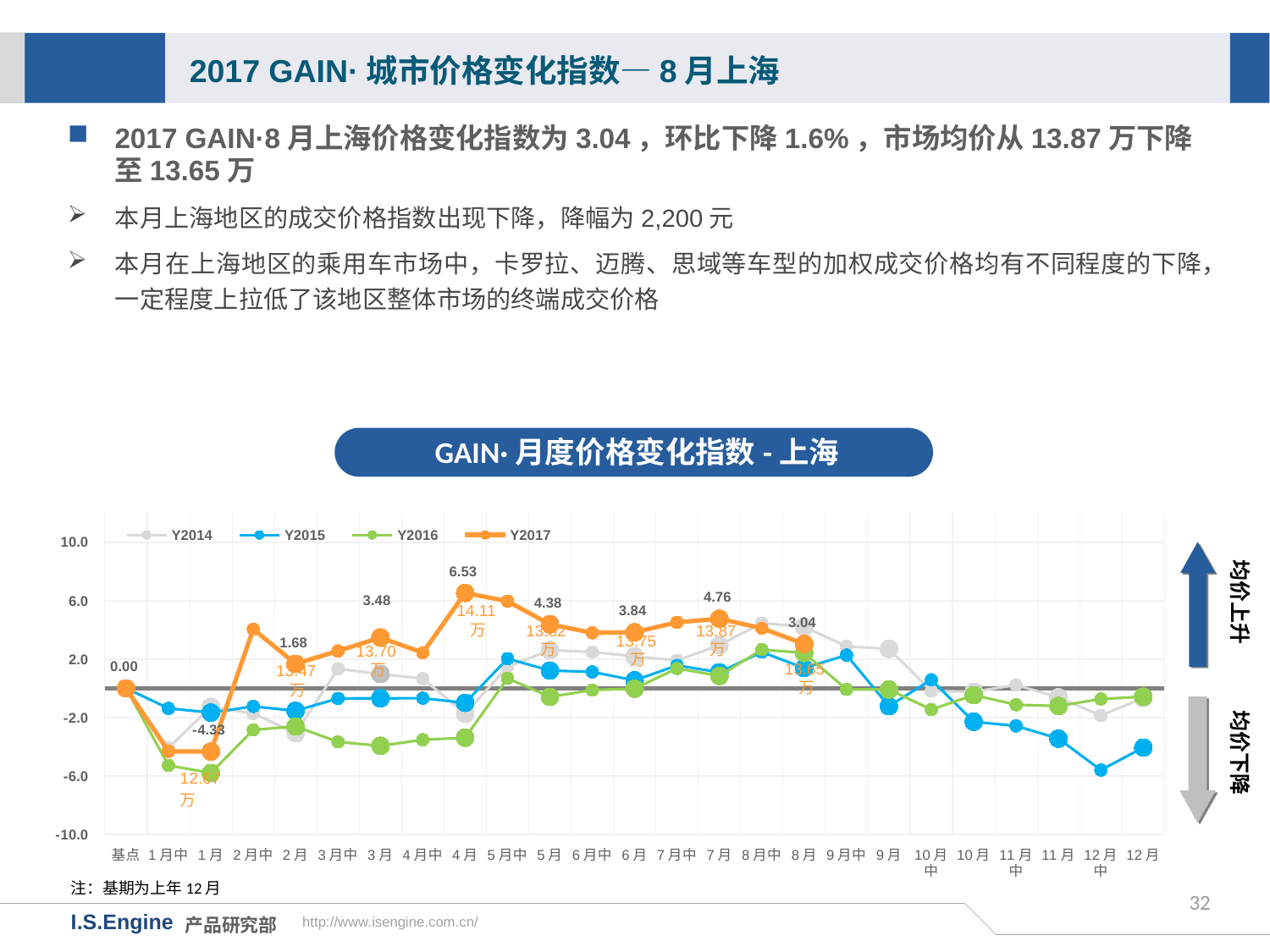

2017 GAIN·城市价格变化指数—8月上海
2017 GAIN·8月上海价格变化指数为3.04，环比下降1.6%，市场均价从13.87万下降至13.65万
本月上海地区的成交价格指数出现下降，降幅为2,200元
本月在上海地区的乘用车市场中，卡罗拉、迈腾、思域等车型的加权成交价格均有不同程度的下降，一定程度上拉低了该地区整体市场的终端成交价格

GAIN·月度价格变化指数-上海

[unsupported chart]

均价上升

14.11万
13.82万
13.87万
13.75万
13.70万
13.65万
13.47万
均价下降

注：基期为上年12月
32